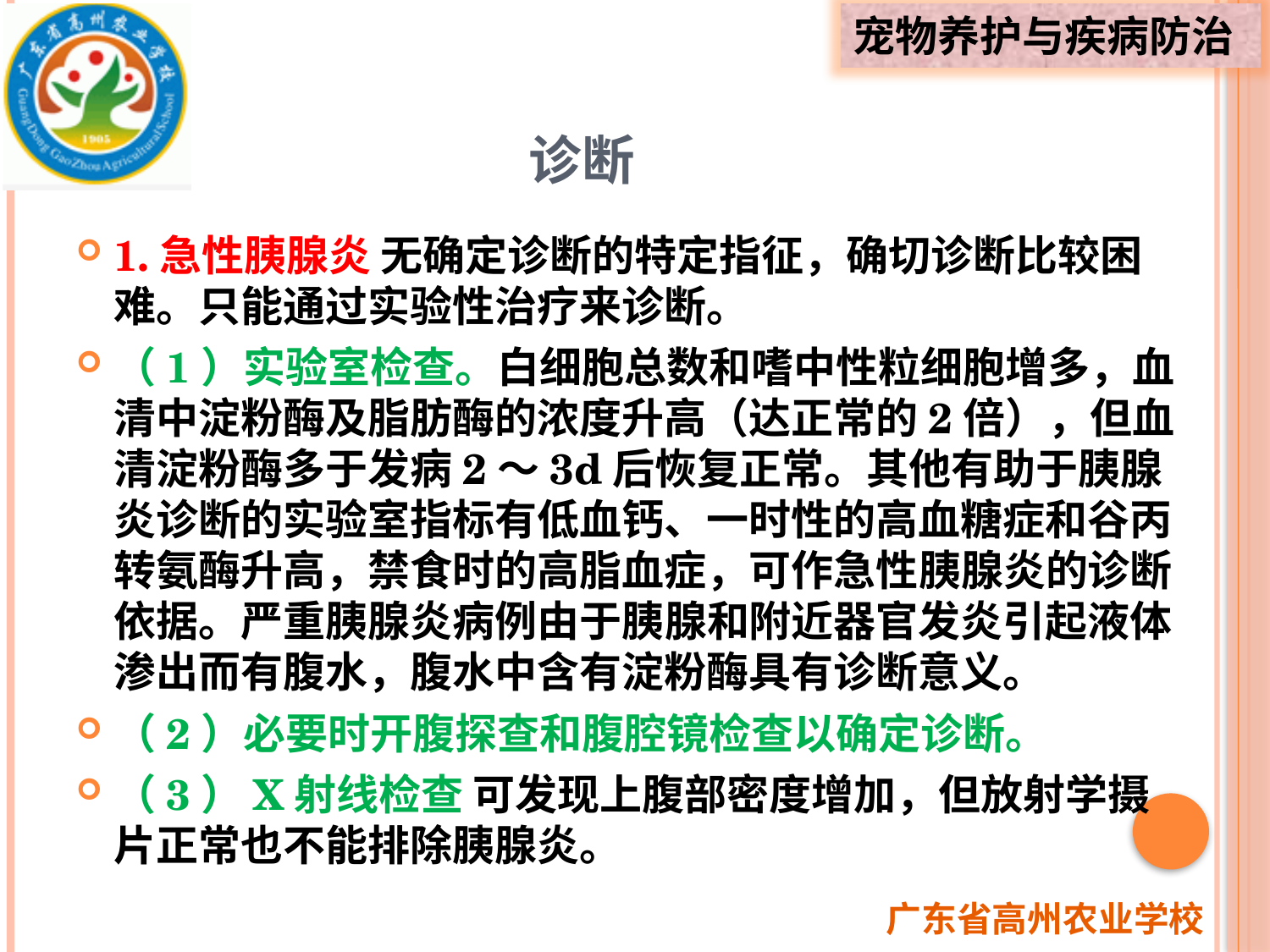

# 诊断
1.急性胰腺炎 无确定诊断的特定指征，确切诊断比较困难。只能通过实验性治疗来诊断。
（1）实验室检查。白细胞总数和嗜中性粒细胞增多，血清中淀粉酶及脂肪酶的浓度升高（达正常的2倍），但血清淀粉酶多于发病2～3d后恢复正常。其他有助于胰腺炎诊断的实验室指标有低血钙、一时性的高血糖症和谷丙转氨酶升高，禁食时的高脂血症，可作急性胰腺炎的诊断依据。严重胰腺炎病例由于胰腺和附近器官发炎引起液体渗出而有腹水，腹水中含有淀粉酶具有诊断意义。
（2）必要时开腹探查和腹腔镜检查以确定诊断。
（3）X射线检查 可发现上腹部密度增加，但放射学摄片正常也不能排除胰腺炎。